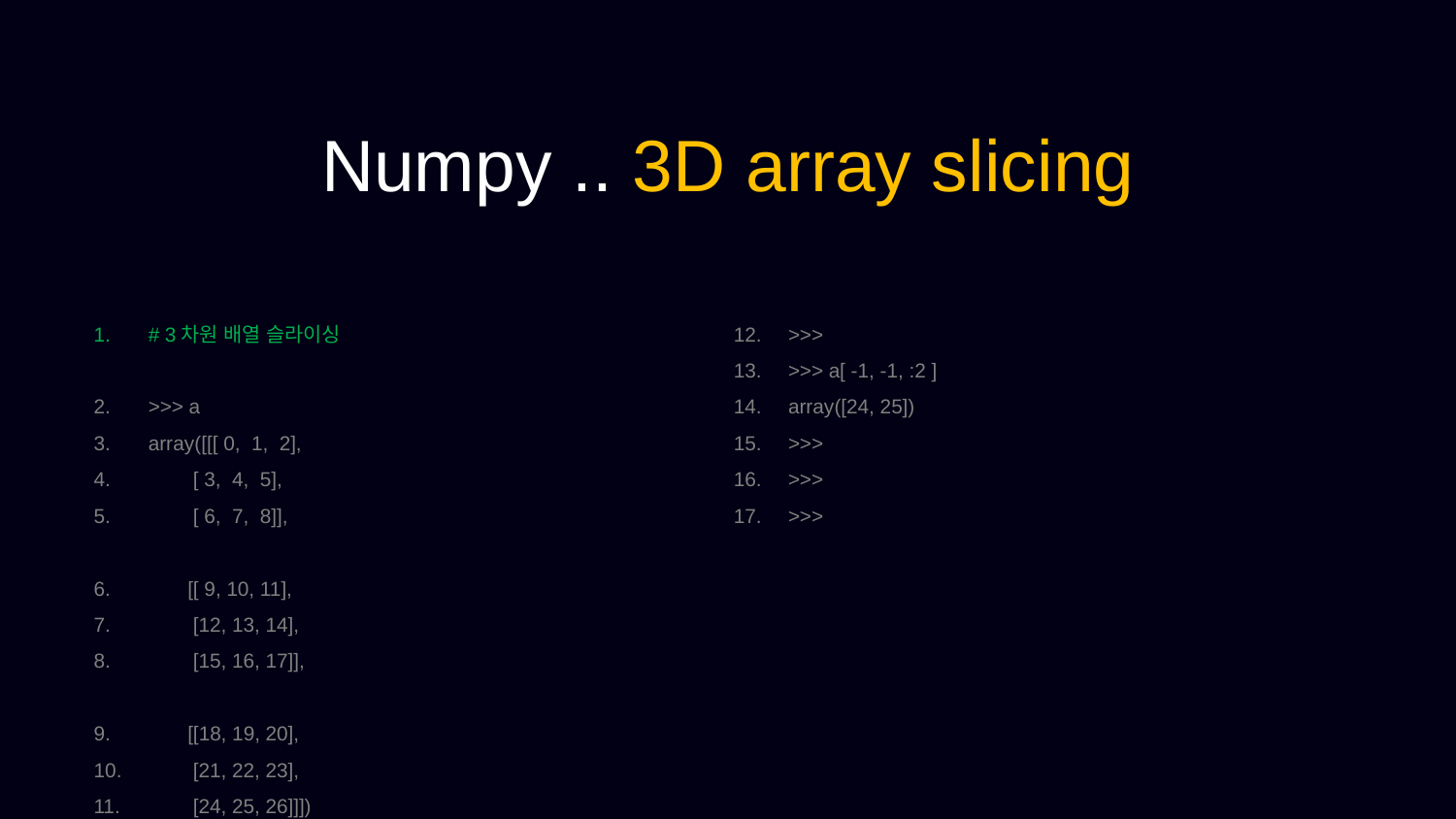

Numpy .. 3D array slicing
# 3차원 배열 슬라이싱

>>> a
array([[[ 0,  1,  2],
        [ 3,  4,  5],
        [ 6,  7,  8]],

       [[ 9, 10, 11],
        [12, 13, 14],
        [15, 16, 17]],

       [[18, 19, 20],
        [21, 22, 23],
        [24, 25, 26]]])
>>>
>>> a[ -1, -1, :2 ]
array([24, 25])
>>>
>>>
>>>